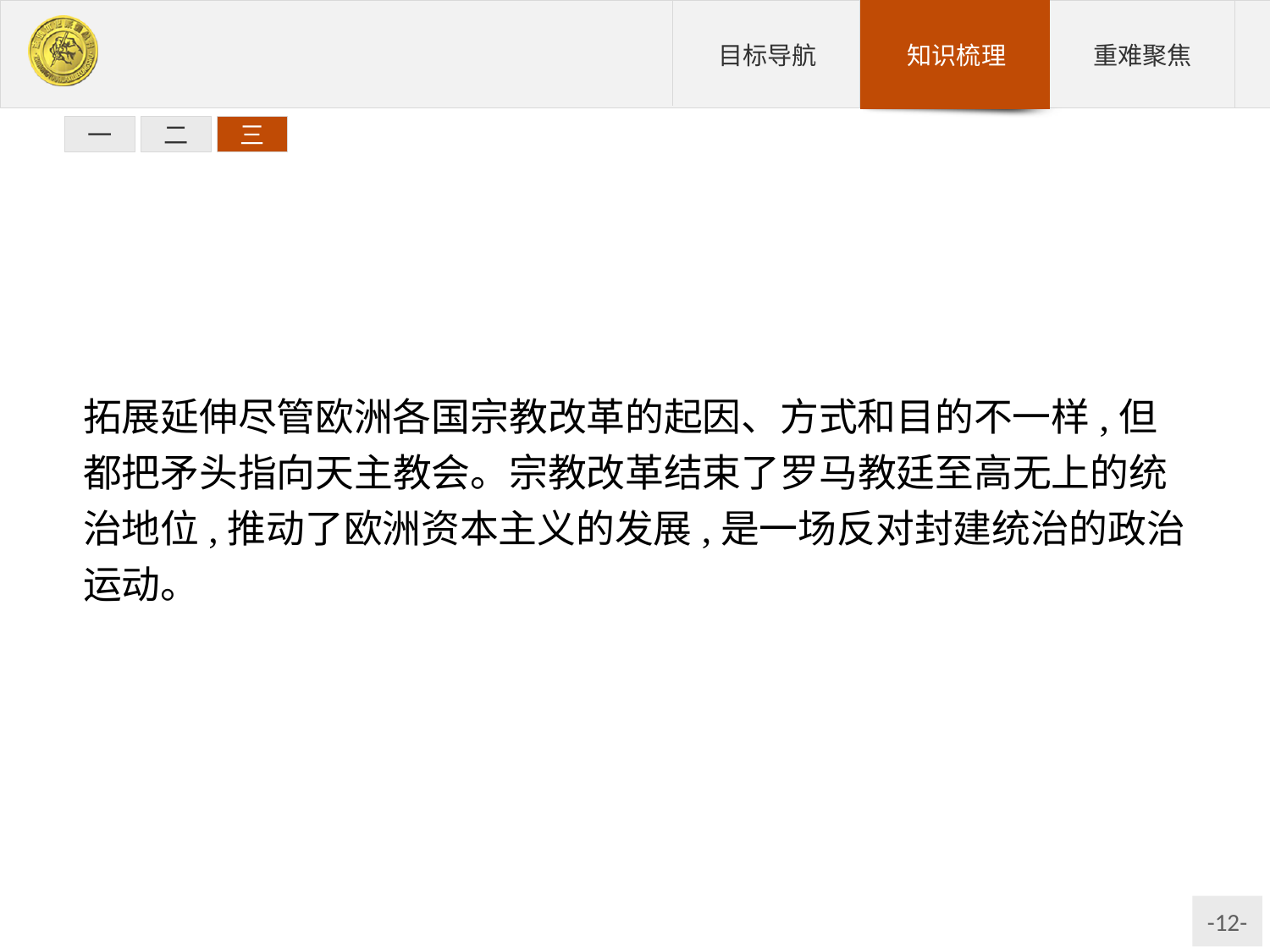

一
二
三
拓展延伸尽管欧洲各国宗教改革的起因、方式和目的不一样,但都把矛头指向天主教会。宗教改革结束了罗马教廷至高无上的统治地位,推动了欧洲资本主义的发展,是一场反对封建统治的政治运动。